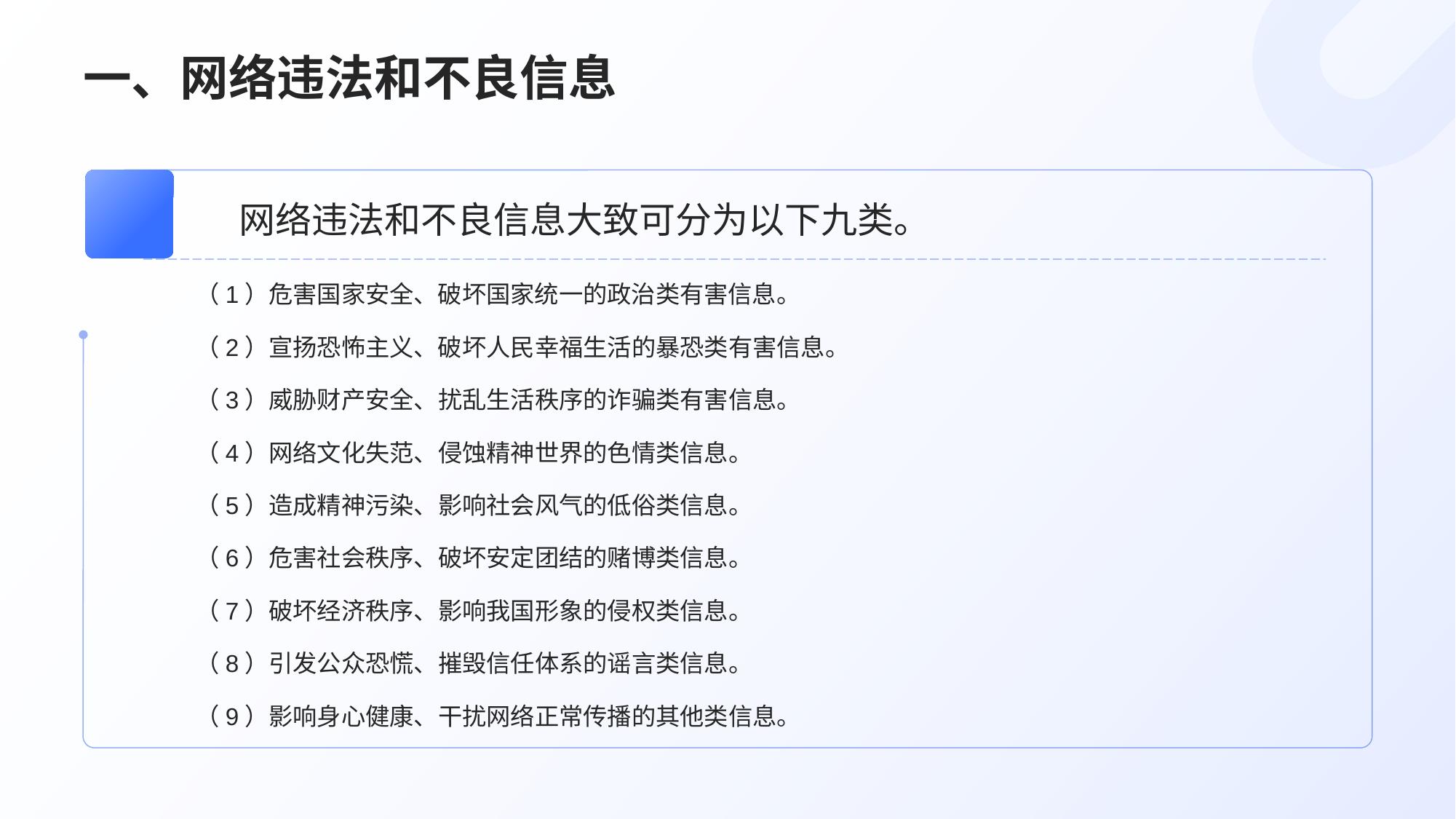

# 一、网络违法和不良信息

网络违法和不良信息大致可分为以下九类。
（1）危害国家安全、破坏国家统一的政治类有害信息。
（2）宣扬恐怖主义、破坏人民幸福生活的暴恐类有害信息。
（3）威胁财产安全、扰乱生活秩序的诈骗类有害信息。
（4）网络文化失范、侵蚀精神世界的色情类信息。
（5）造成精神污染、影响社会风气的低俗类信息。
（6）危害社会秩序、破坏安定团结的赌博类信息。
（7）破坏经济秩序、影响我国形象的侵权类信息。
（8）引发公众恐慌、摧毁信任体系的谣言类信息。
（9）影响身心健康、干扰网络正常传播的其他类信息。